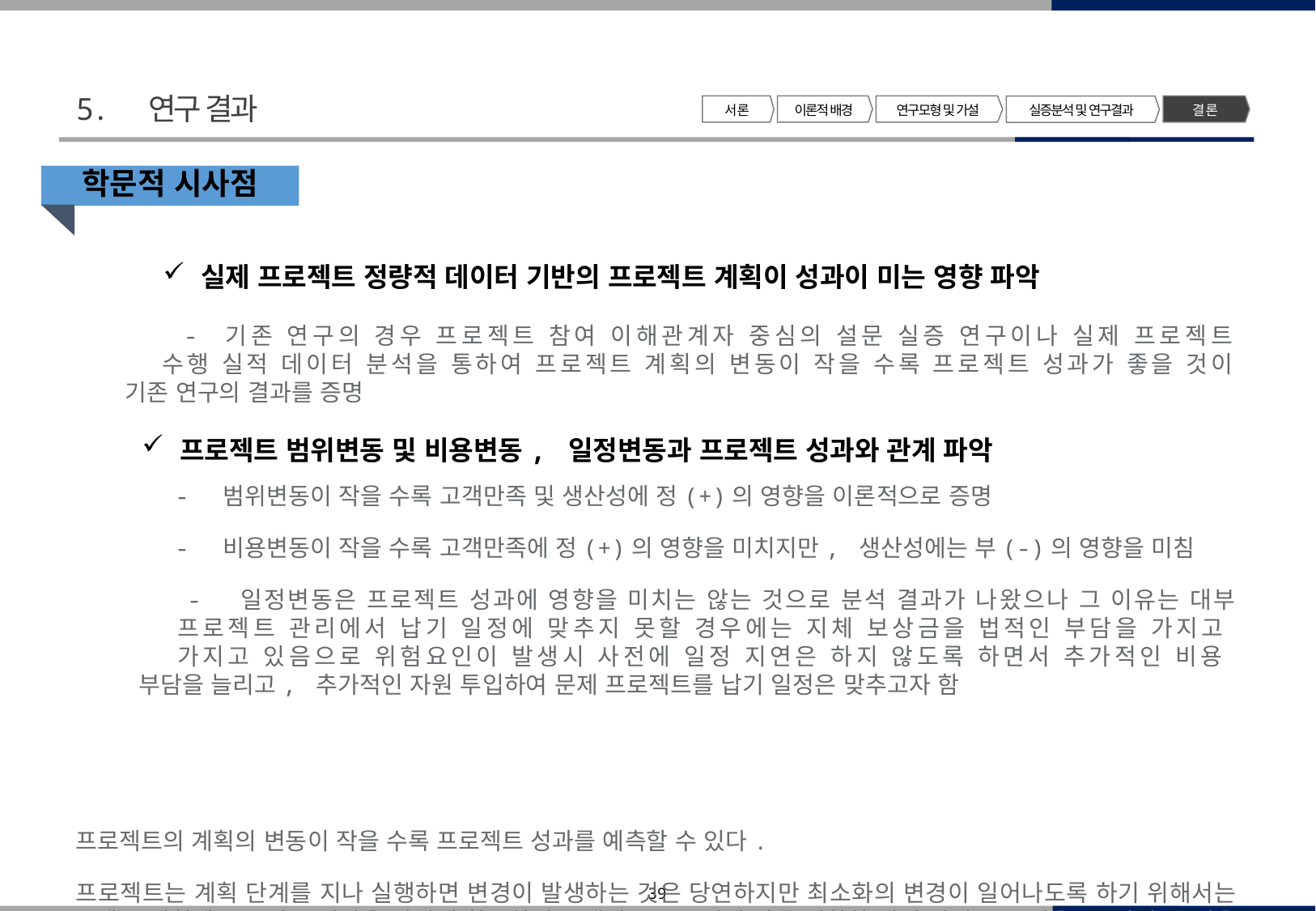

5.  연구 결과
서  론
이론적 배경
연구모형 및 가설
결 론
실증분석 및 연구결과

      - 기존 연구의 경우 프로젝트 참여 이해관계자 중심의 설문 실증 연구이나 실제 프로젝트
           수행 실적 데이터 분석을 통하여 프로젝트 계획의 변동이 작을 수록 프로젝트 성과가 좋을 것이
           기존 연구의 결과를 증명

       -  범위변동이 작을 수록 고객만족 및 생산성에 정(+)의 영향을 이론적으로 증명
       -  비용변동이 작을 수록 고객만족에 정(+)의 영향을 미치지만, 생산성에는 부(-)의 영향을 미침
       -  일정변동은 프로젝트 성과에 영향을 미치는 않는 것으로 분석 결과가 나왔으나 그 이유는 대부
            프로젝트 관리에서 납기 일정에 맞추지 못할 경우에는 지체 보상금을 법적인 부담을 가지고
            가지고 있음으로 위험요인이 발생시 사전에 일정 지연은 하지 않도록 하면서 추가적인 비용
             부담을 늘리고, 추가적인 자원 투입하여 문제 프로젝트를 납기 일정은 맞추고자 함

프로젝트의 계획의 변동이 작을 수록 프로젝트 성과를 예측할 수 있다.
프로젝트는 계획 단계를 지나 실행하면 변경이 발생하는 것은 당연하지만 최소화의 변경이 일어나도록 하기 위해서는 프로젝트 계획에 소요되는 시간을 사전에 확보하여 고객의 요구조건에 따른 명확한 범위 산정,  비용, 일정  수립을 하는 것이 무엇보다 중요하며 , 계획이 성공을 보장하지는 않지만 실패는 보장하고 있다는 사실을 명확히 알 수 있다.
기존 연구에서 프로젝트 참여 인력의 설문을 통한 실증적 연구를 통해서 프로젝트의 계획이 성과와 관계성을 제시하고 있었으나, 실제적을 프로젝트 수행 실적을 결과를 분석을 통해서 그 사실을 한번 더 이론적으로 확인 할 수 있었다.
본 연구를 한 기업에서 수행한 프로젝트 수행 결과를 중심으로 분석한 결과이므로 각 수행하는 조직 및 기업마다 프로젝트에 접근 방법론이 달라짐에 따라서 프로젝트 단계별 중요성을 어디에 두고 있는 지에 따라서 그 결과도 다를 것으로 생각된다.
프로젝트 계획이 성과에 영향을 주는 프로젝트 환경에 따라서 달라 질 수 있음에 그에 대한 추가적인 연구와 프로젝트 관리자 또는 이해관계자의 프로젝트 방법론에 대한 지식, PMO 의 참여 정도에 따라서 프로젝트 성과가 얼마나 달라질 것인가? 프로젝트 발주기관 즉 공공  또는 민간 기업에 따라서 프로젝트 계획 요인 중에서 어는 것에 더 중요하다고 생각하고 있으며 프로젝트 성과를 어떻게 달라질 것인 가? 에 대한 연구가 필요하다.
학문적 시사점

실제 프로젝트 정량적 데이터 기반의 프로젝트 계획이 성과이 미는 영향 파악
프로젝트 범위변동 및 비용변동, 일정변동과 프로젝트 성과와 관계 파악